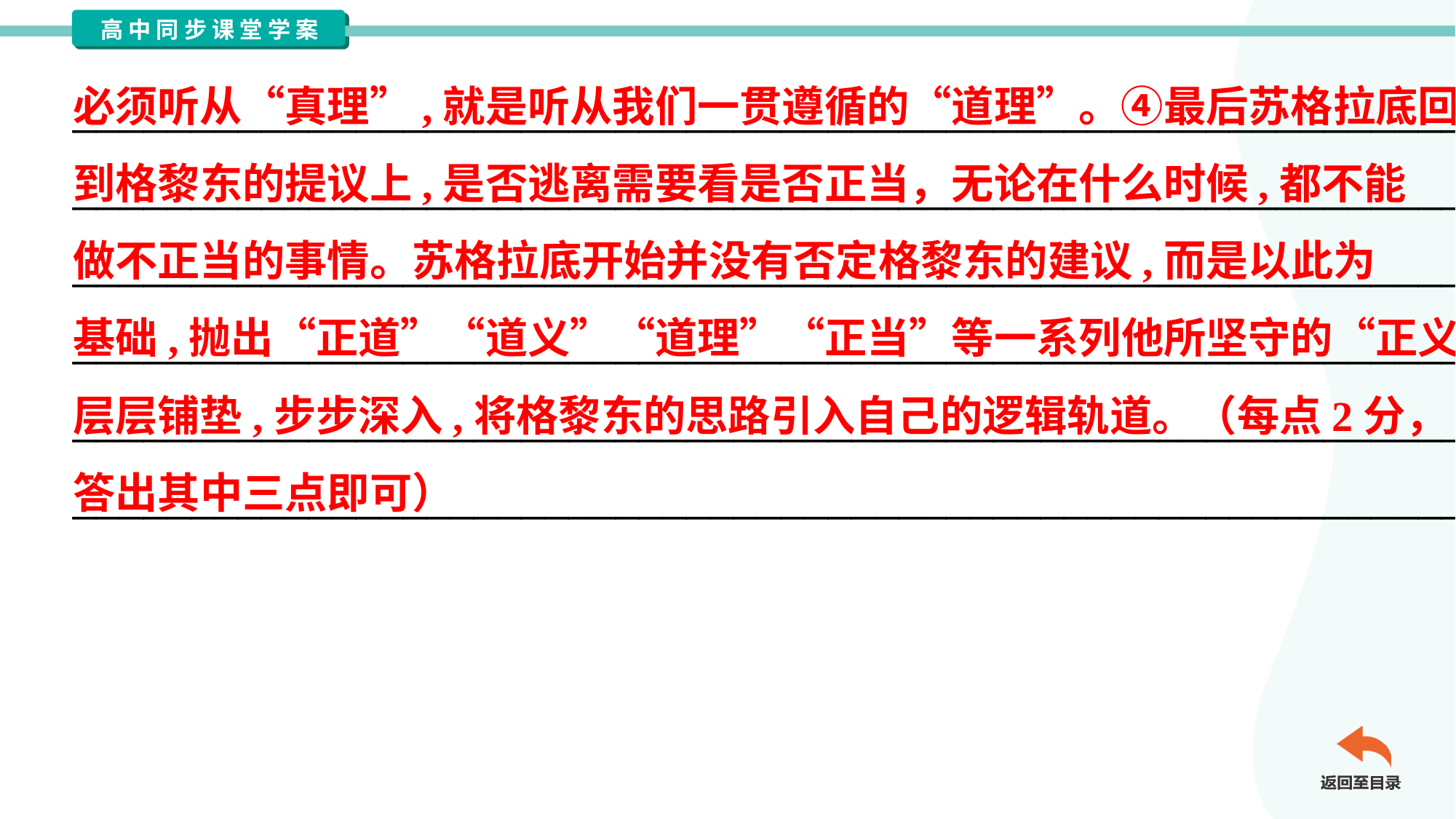

必须听从“真理”,就是听从我们一贯遵循的“道理”。④最后苏格拉底回
到格黎东的提议上,是否逃离需要看是否正当，无论在什么时候,都不能
做不正当的事情。苏格拉底开始并没有否定格黎东的建议,而是以此为
基础,抛出“正道”“道义”“道理”“正当”等一系列他所坚守的“正义”理念,
层层铺垫,步步深入,将格黎东的思路引入自己的逻辑轨道。（每点2分，
答出其中三点即可）
_____________________________________________________________
_____________________________________________________________
_____________________________________________________________
_____________________________________________________________
_____________________________________________________________
_____________________________________________________________